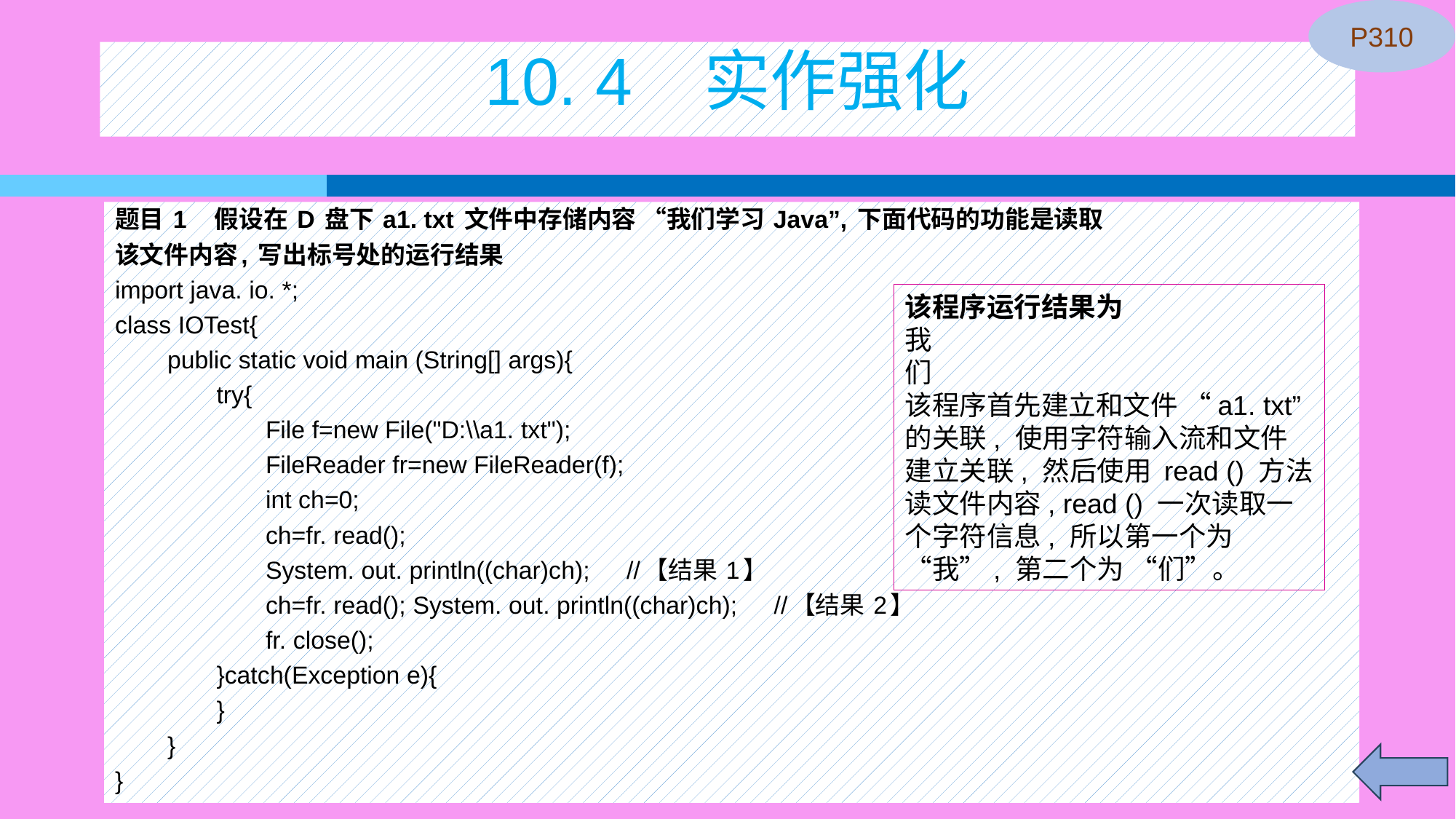

P310
10. 4   实作强化
题目 1　假设在 D 盘下 a1. txt 文件中存储内容 “我们学习 Java”, 下面代码的功能是读取
该文件内容, 写出标号处的运行结果
import java. io. *;
class IOTest{
　　public static void main (String[] args){
　　　　try{
　　　　　　File f=new File("D:\\a1. txt");
　　　　　　FileReader fr=new FileReader(f);
　　　　　　int ch=0;
　　　　　　ch=fr. read();
　　　　　　System. out. println((char)ch);　 //【结果 1】
　　　　　　ch=fr. read(); System. out. println((char)ch);　 //【结果 2】
　　　　　　fr. close();
　　　　}catch(Exception e){
　　　　}
　　}
}

该程序运行结果为
我
们
该程序首先建立和文件 “a1. txt” 的关联, 使用字符输入流和文件建立关联, 然后使用 read () 方法读文件内容, read () 一次读取一个字符信息, 所以第一个为 “我”, 第二个为 “们”。